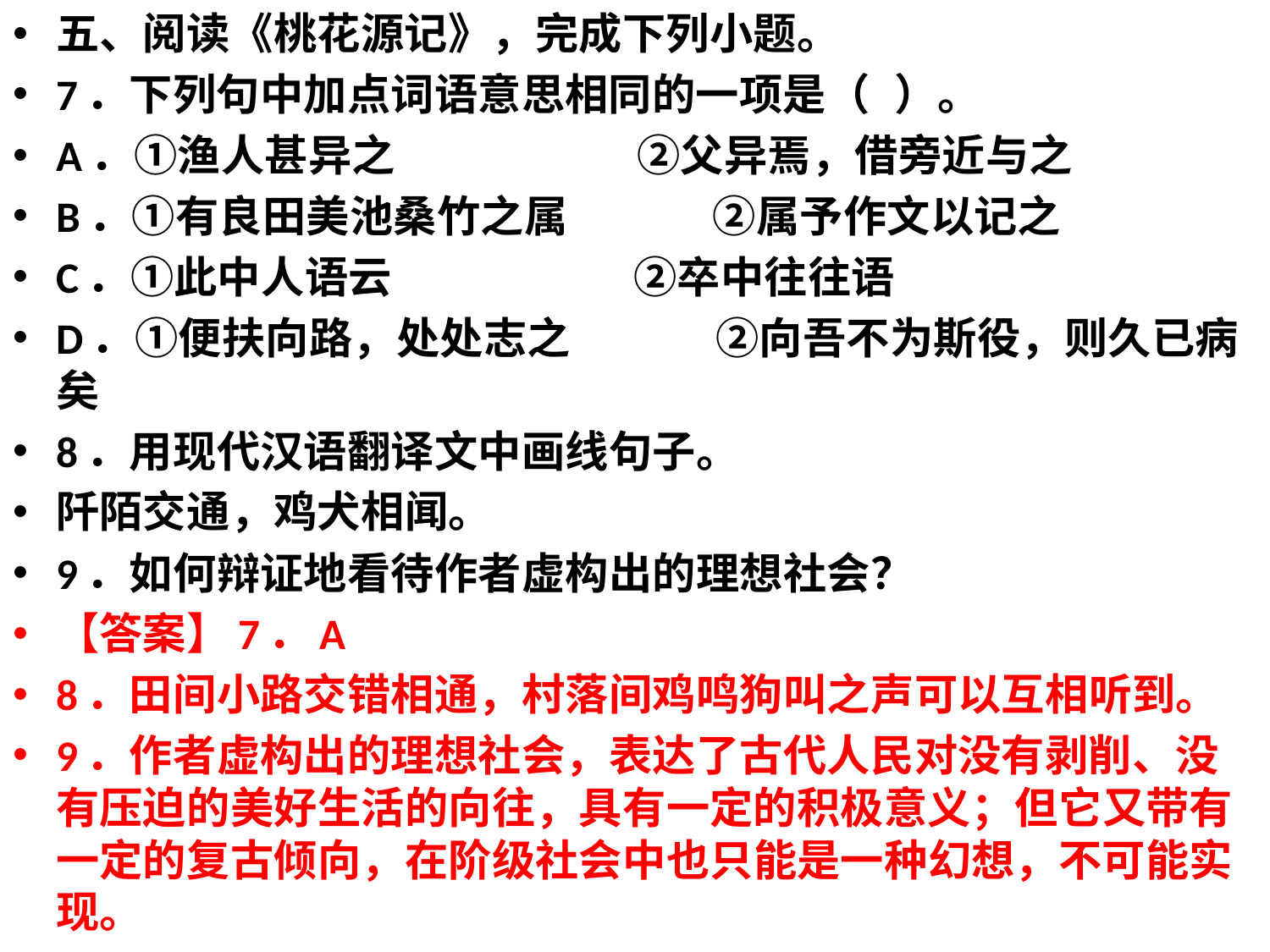

五、阅读《桃花源记》，完成下列小题。
7．下列句中加点词语意思相同的一项是（  ）。
A．①渔人甚异之                    ②父异焉，借旁近与之
B．①有良田美池桑竹之属            ②属予作文以记之
C．①此中人语云                    ②卒中往往语
D．①便扶向路，处处志之            ②向吾不为斯役，则久已病矣
8．用现代汉语翻译文中画线句子。
阡陌交通，鸡犬相闻。
9．如何辩证地看待作者虚构出的理想社会？
【答案】7．A
8．田间小路交错相通，村落间鸡鸣狗叫之声可以互相听到。
9．作者虚构出的理想社会，表达了古代人民对没有剥削、没有压迫的美好生活的向往，具有一定的积极意义；但它又带有一定的复古倾向，在阶级社会中也只能是一种幻想，不可能实现。

#